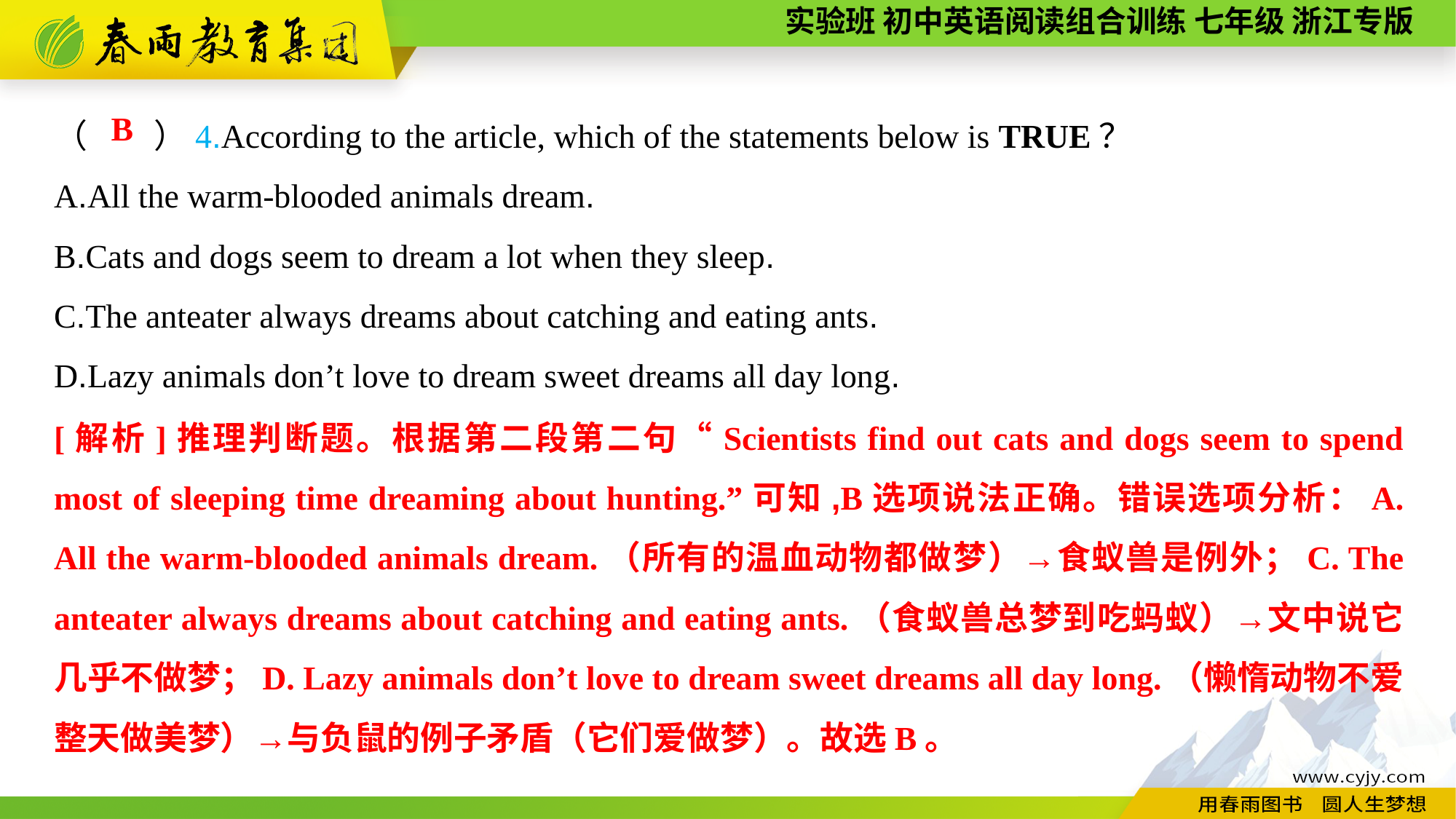

（　　）4.According to the article, which of the statements below is TRUE？
A.All the warm-blooded animals dream.
B.Cats and dogs seem to dream a lot when they sleep.
C.The anteater always dreams about catching and eating ants.
D.Lazy animals don’t love to dream sweet dreams all day long.
B
[解析]推理判断题。根据第二段第二句“Scientists find out cats and dogs seem to spend most of sleeping time dreaming about hunting.”可知,B选项说法正确。错误选项分析：A. All the warm-blooded animals dream.（所有的温血动物都做梦）→食蚁兽是例外；C. The anteater always dreams about catching and eating ants.（食蚁兽总梦到吃蚂蚁）→文中说它几乎不做梦；D. Lazy animals don’t love to dream sweet dreams all day long.（懒惰动物不爱整天做美梦）→与负鼠的例子矛盾（它们爱做梦）。故选B。